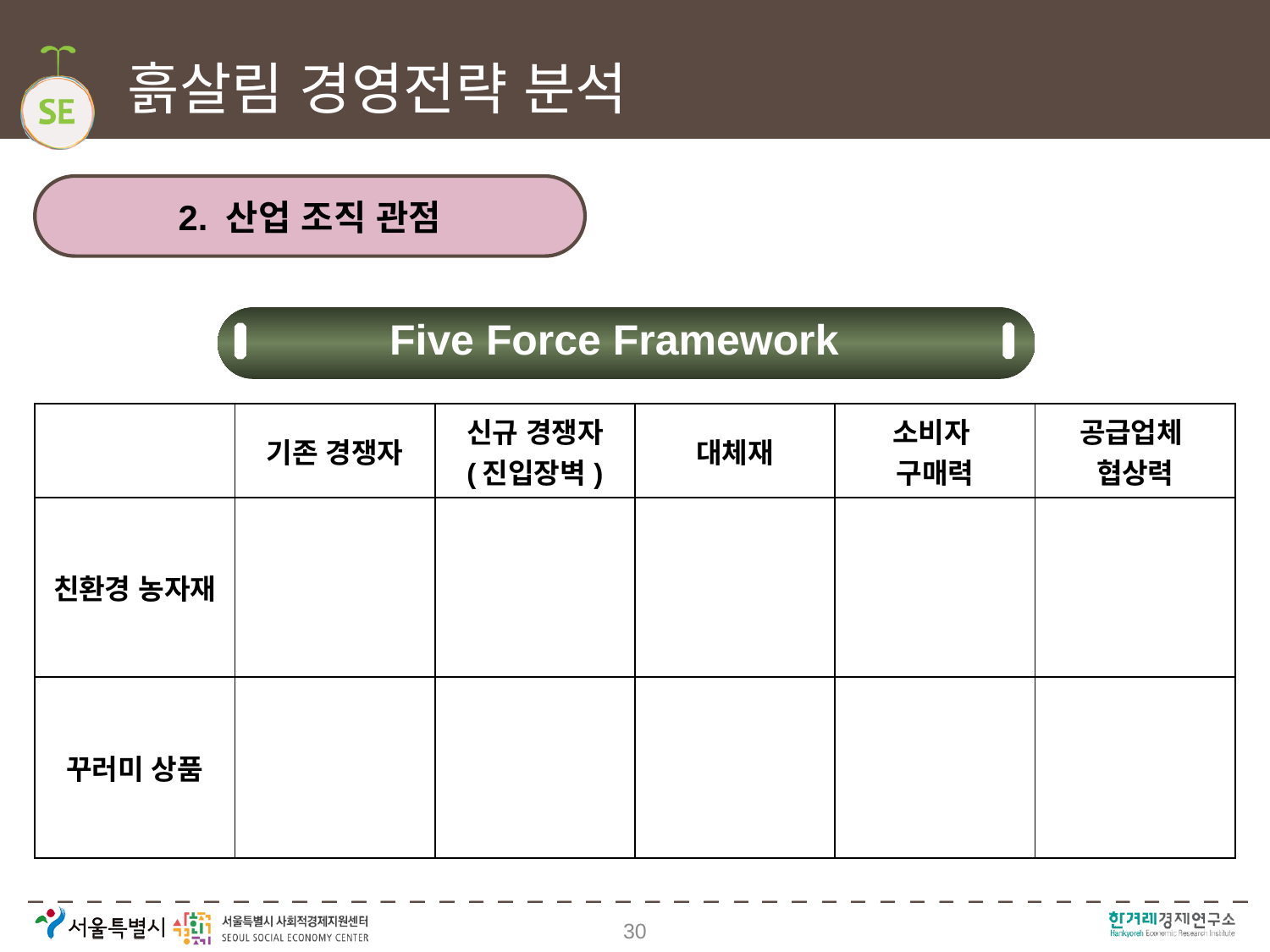

# 흙살림 경영전략 분석
2. 산업 조직 관점
Five Force Framework

|  | 기존 경쟁자 | 신규 경쟁자 (진입장벽) | 대체재 | 소비자 구매력 | 공급업체 협상력 |
| --- | --- | --- | --- | --- | --- |
| 친환경 농자재 |  |  |  |  |  |
| 꾸러미 상품 |  |  |  |  |  |
30